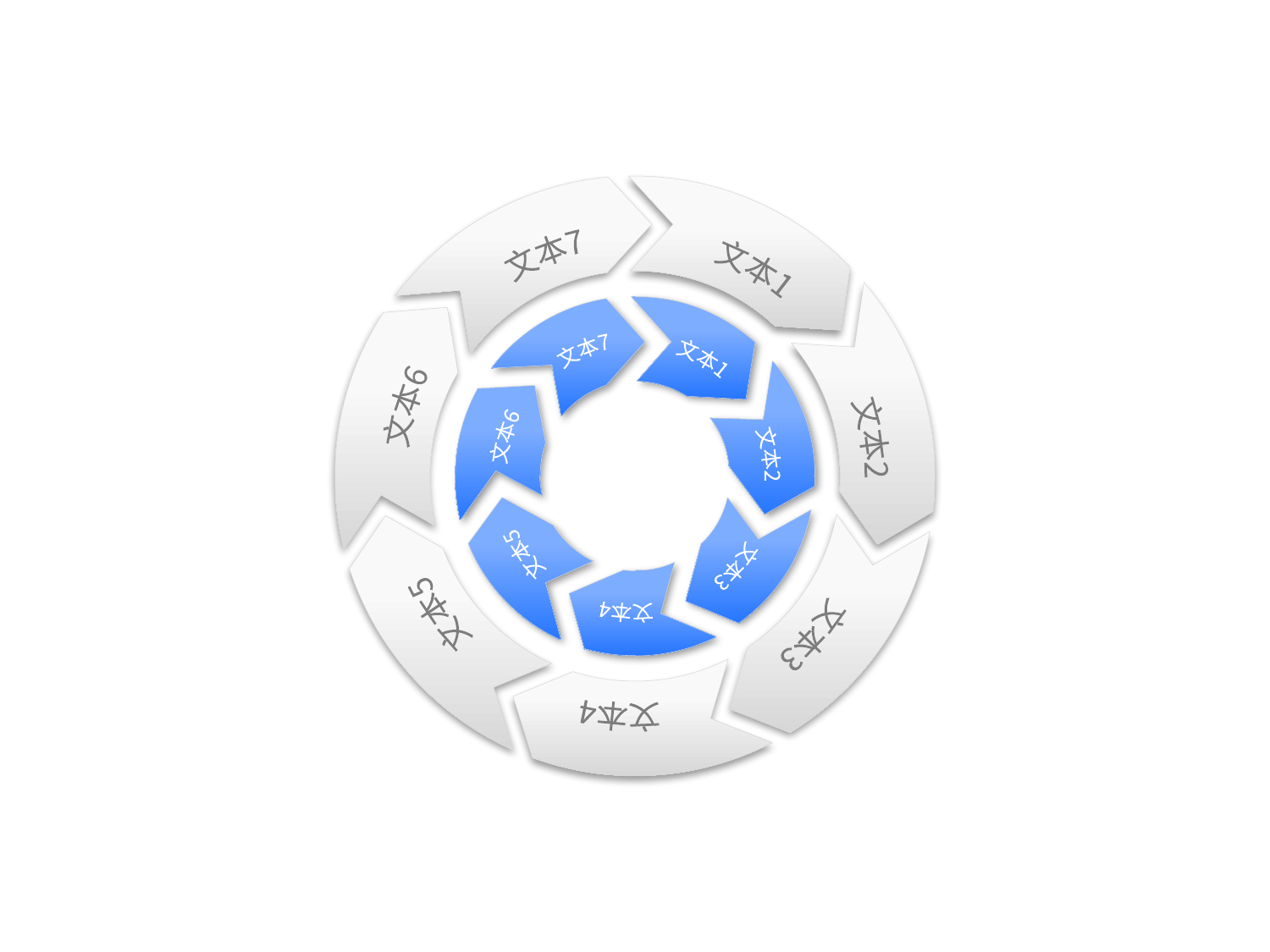

文本1

文本7
文本6

文本5

文本4

文本3

文本2

文本6
文本1
文本7
文本5
文本4
文本3
文本2